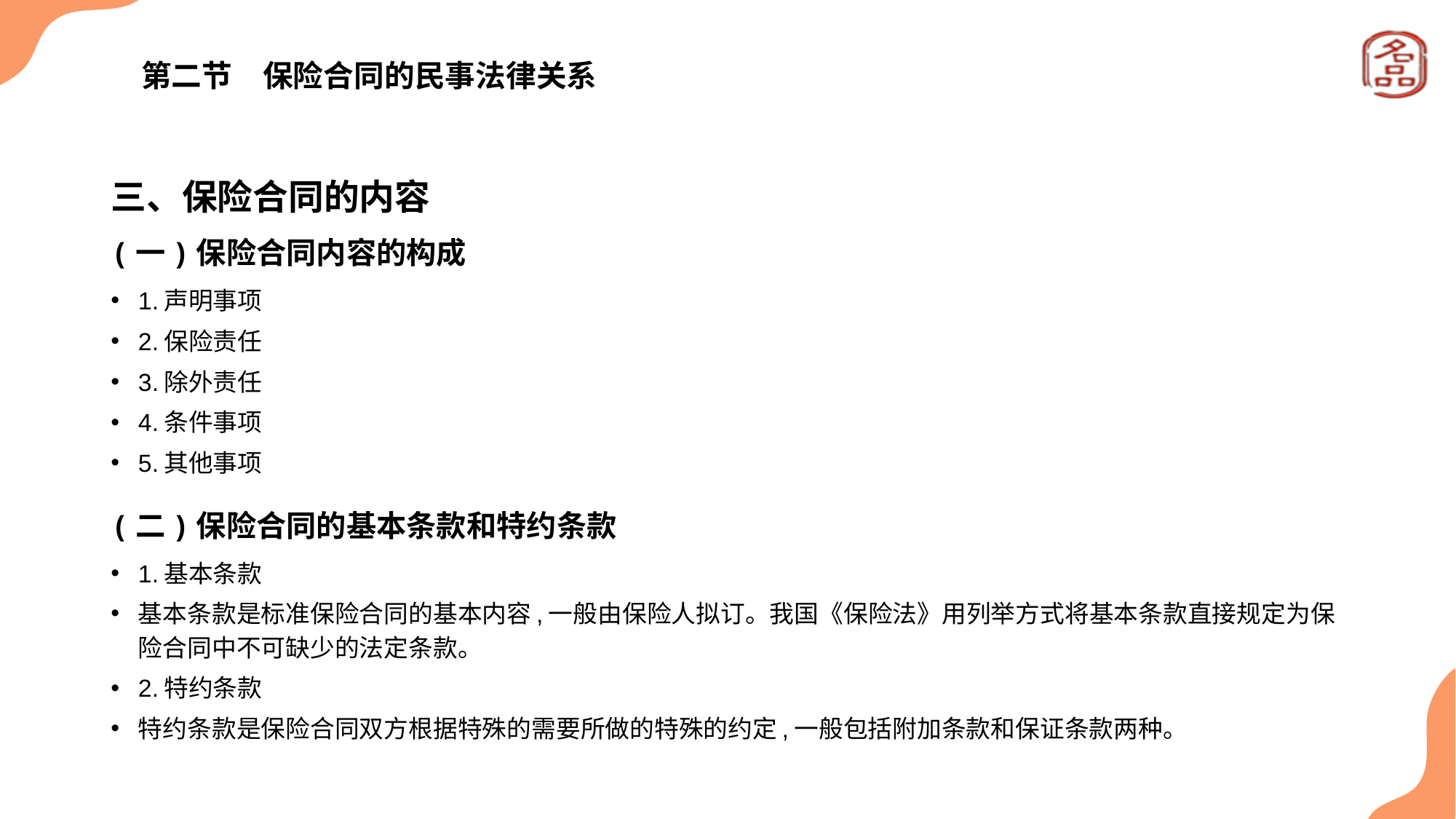

# 第二节　保险合同的民事法律关系
三、保险合同的内容
(一)保险合同内容的构成
1.声明事项
2.保险责任
3.除外责任
4.条件事项
5.其他事项
(二)保险合同的基本条款和特约条款
1.基本条款
基本条款是标准保险合同的基本内容,一般由保险人拟订。我国《保险法》用列举方式将基本条款直接规定为保险合同中不可缺少的法定条款。
2.特约条款
特约条款是保险合同双方根据特殊的需要所做的特殊的约定,一般包括附加条款和保证条款两种。